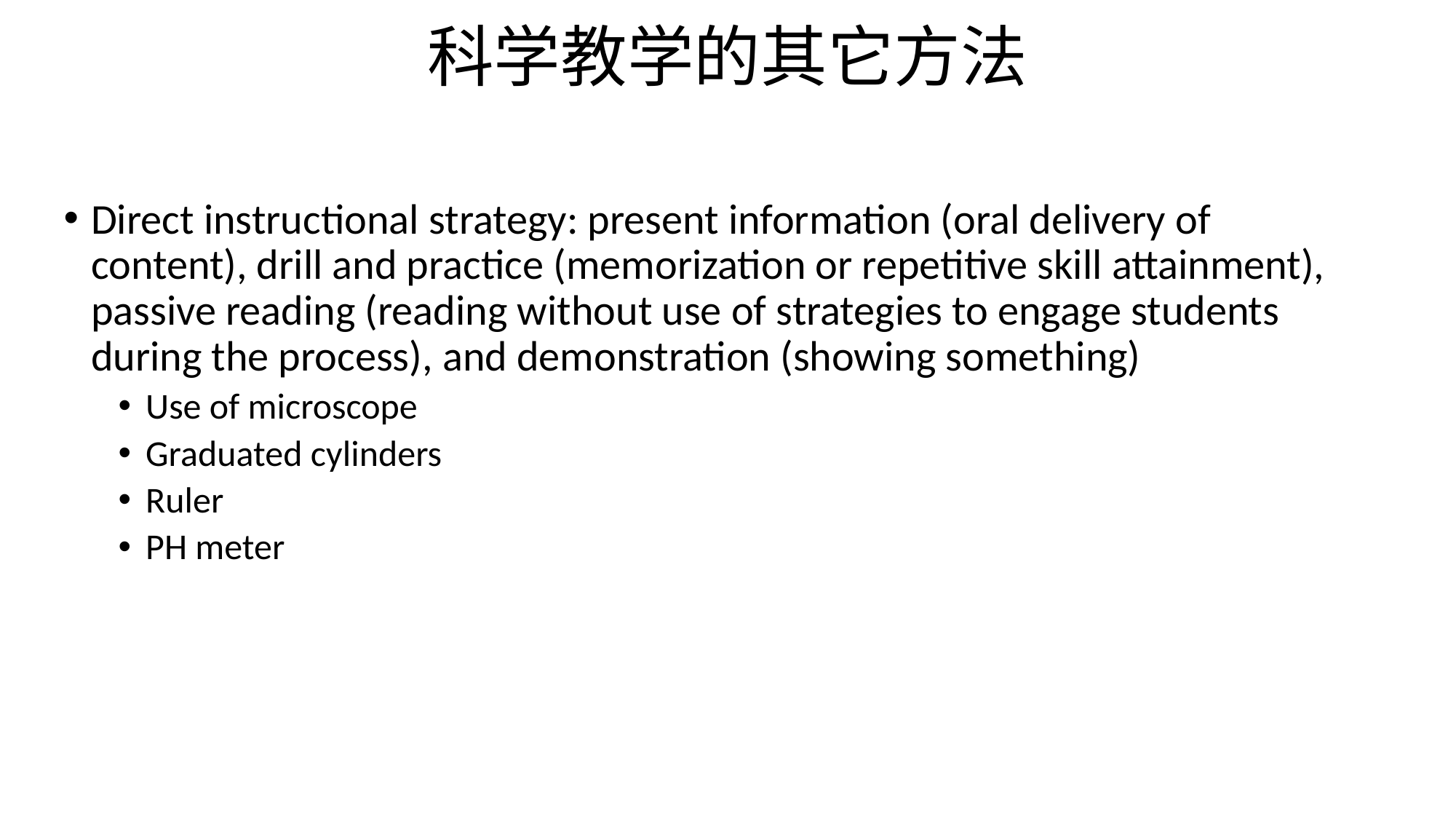

# 科学教学的其它方法

Direct instructional strategy: present information (oral delivery of content), drill and practice (memorization or repetitive skill attainment), passive reading (reading without use of strategies to engage students during the process), and demonstration (showing something)
Use of microscope
Graduated cylinders
Ruler
PH meter